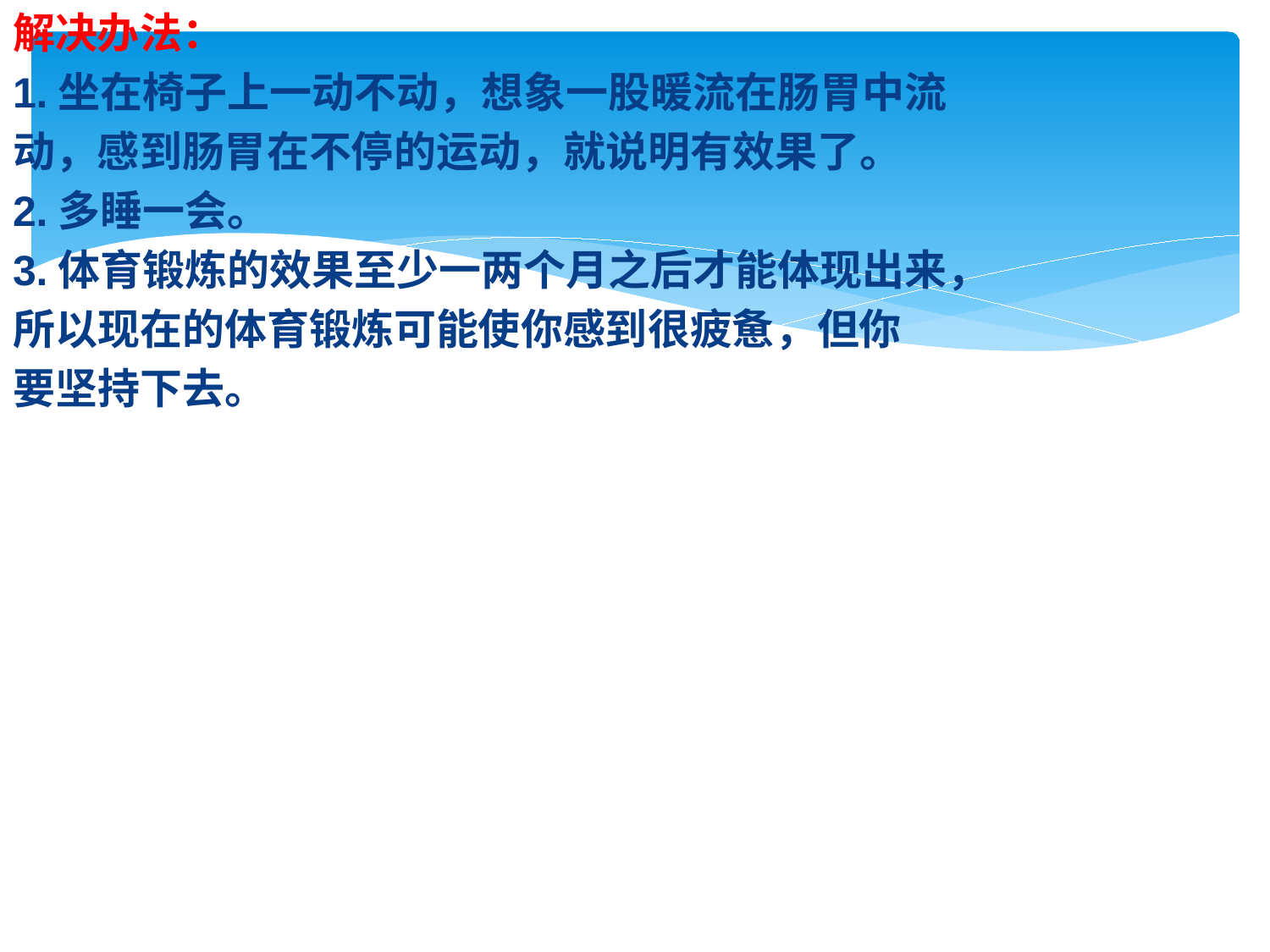

解决办法：
1.坐在椅子上一动不动，想象一股暖流在肠胃中流
动，感到肠胃在不停的运动，就说明有效果了。
2.多睡一会。
3.体育锻炼的效果至少一两个月之后才能体现出来，
所以现在的体育锻炼可能使你感到很疲惫，但你
要坚持下去。